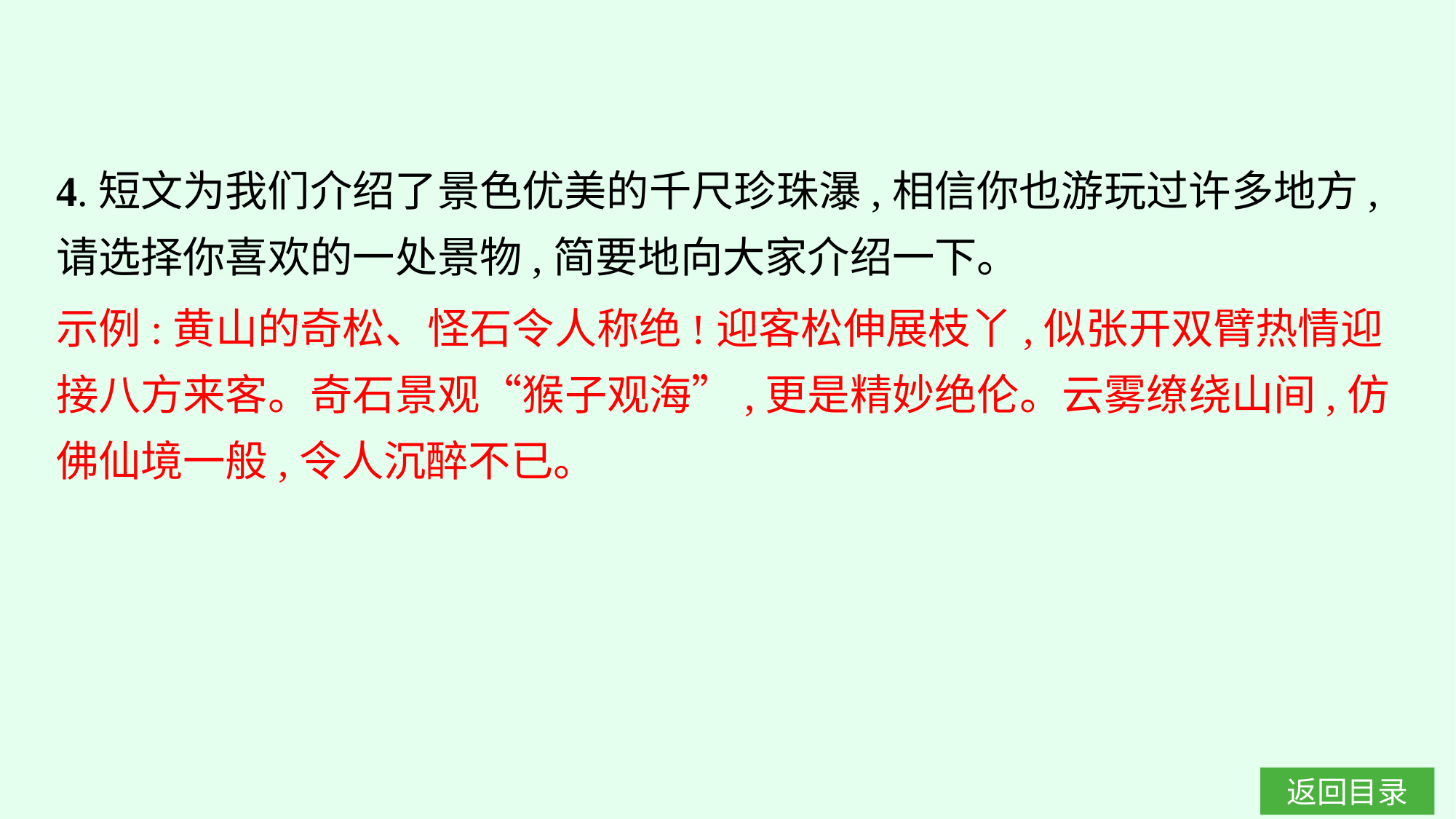

4.短文为我们介绍了景色优美的千尺珍珠瀑,相信你也游玩过许多地方,请选择你喜欢的一处景物,简要地向大家介绍一下。
示例:黄山的奇松、怪石令人称绝!迎客松伸展枝丫,似张开双臂热情迎接八方来客。奇石景观“猴子观海”,更是精妙绝伦。云雾缭绕山间,仿佛仙境一般,令人沉醉不已。